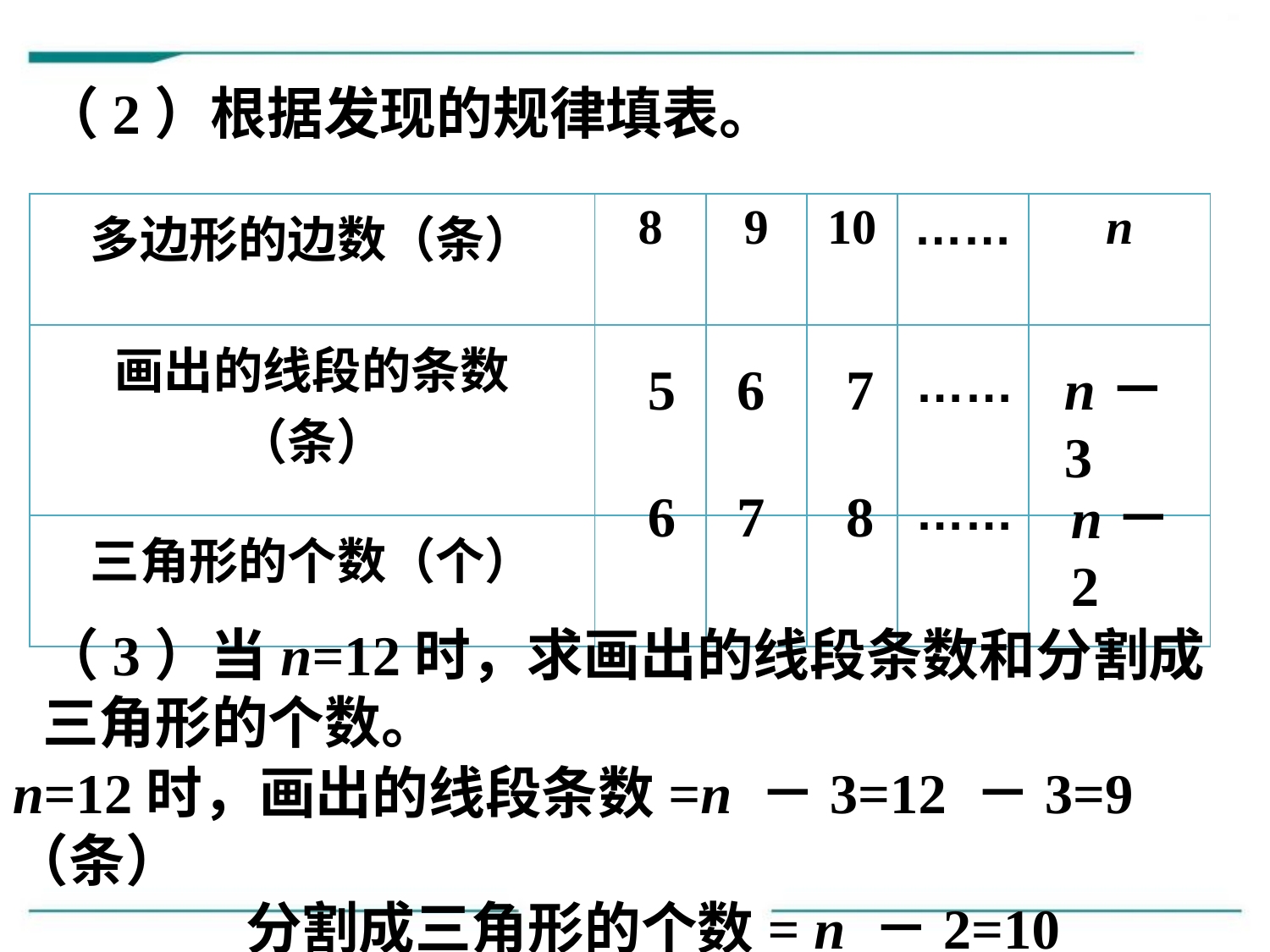

（2）根据发现的规律填表。
| 多边形的边数（条） | 8 | 9 | 10 | …… | n |
| --- | --- | --- | --- | --- | --- |
| 画出的线段的条数（条） |  |  |  |  |  |
| 三角形的个数（个） |  |  |  |  |  |
5
6
7
……
n－3
6
7
8
……
n－2
（3）当n=12时，求画出的线段条数和分割成三角形的个数。
n=12时，画出的线段条数=n －3=12 －3=9（条）
                 分割成三角形的个数= n －2=10（个）。